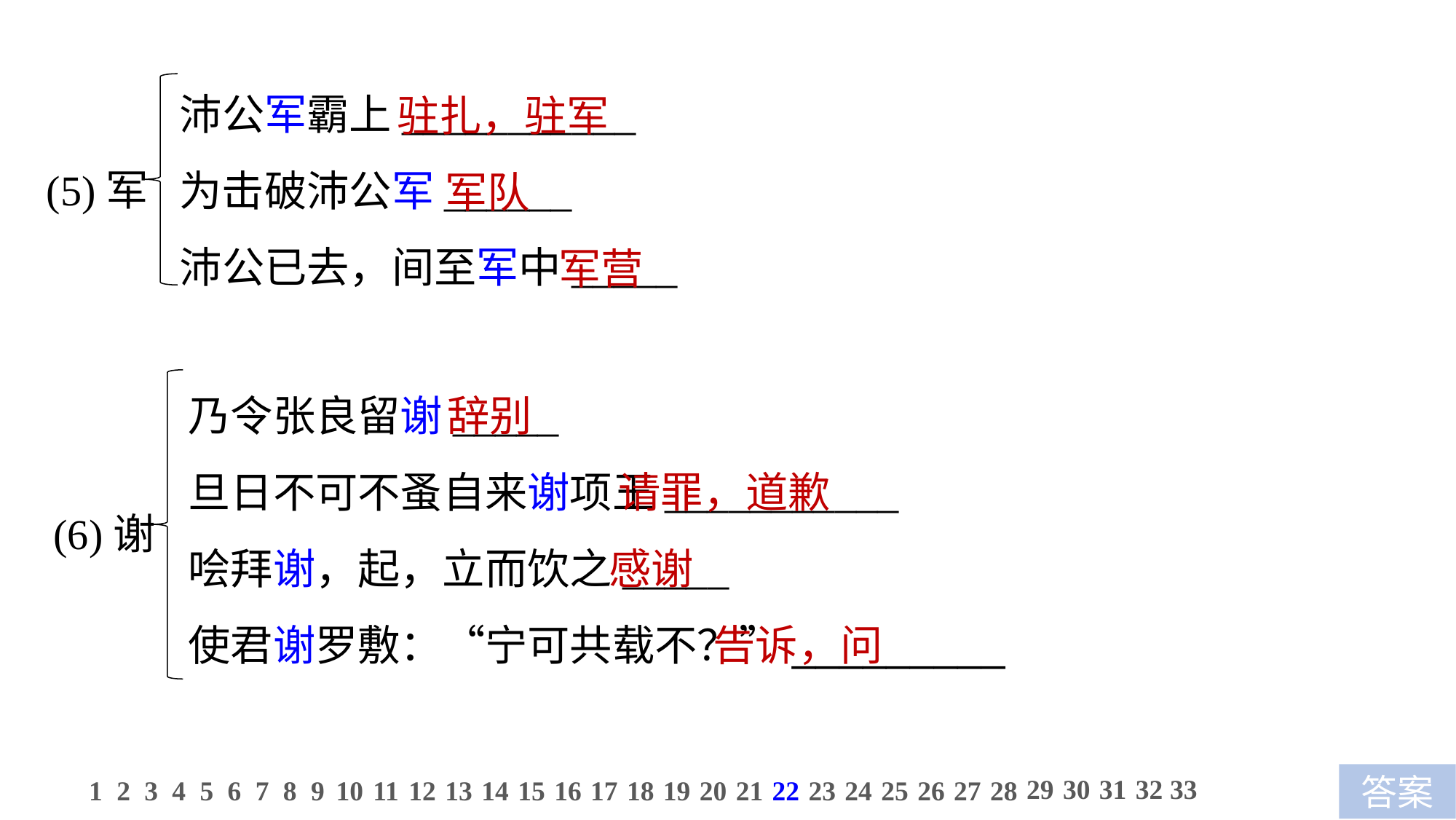

沛公军霸上___________
为击破沛公军______
沛公已去，间至军中_____
驻扎，驻军
    军队
                军营

(5)军
乃令张良留谢_____
旦日不可不蚤自来谢项王___________
哙拜谢，起，立而饮之_____
使君谢罗敷：“宁可共载不？”_________
辞别
                 请罪，道歉
                感谢
                           告诉，问

(6)谢
29
30
31
32
33
1
2
3
4
5
6
7
8
9
10
11
12
13
14
15
16
17
18
19
20
21
22
23
24
25
26
27
28
答案